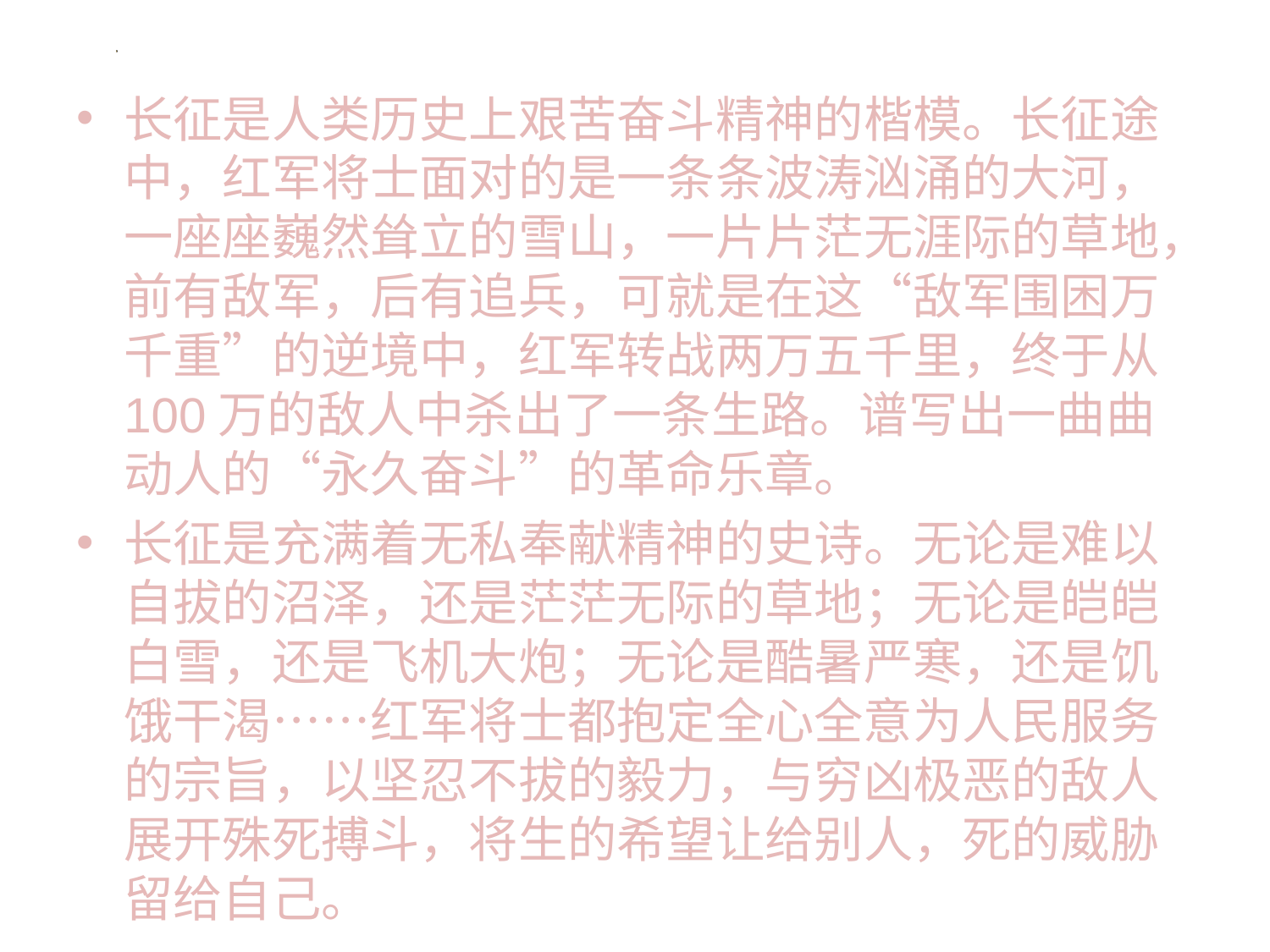

长征是人类历史上艰苦奋斗精神的楷模。长征途中，红军将士面对的是一条条波涛汹涌的大河，一座座巍然耸立的雪山，一片片茫无涯际的草地，前有敌军，后有追兵，可就是在这“敌军围困万千重”的逆境中，红军转战两万五千里，终于从100万的敌人中杀出了一条生路。谱写出一曲曲动人的“永久奋斗”的革命乐章。
长征是充满着无私奉献精神的史诗。无论是难以自拔的沼泽，还是茫茫无际的草地；无论是皑皑白雪，还是飞机大炮；无论是酷暑严寒，还是饥饿干渴……红军将士都抱定全心全意为人民服务的宗旨，以坚忍不拔的毅力，与穷凶极恶的敌人展开殊死搏斗，将生的希望让给别人，死的威胁留给自己。